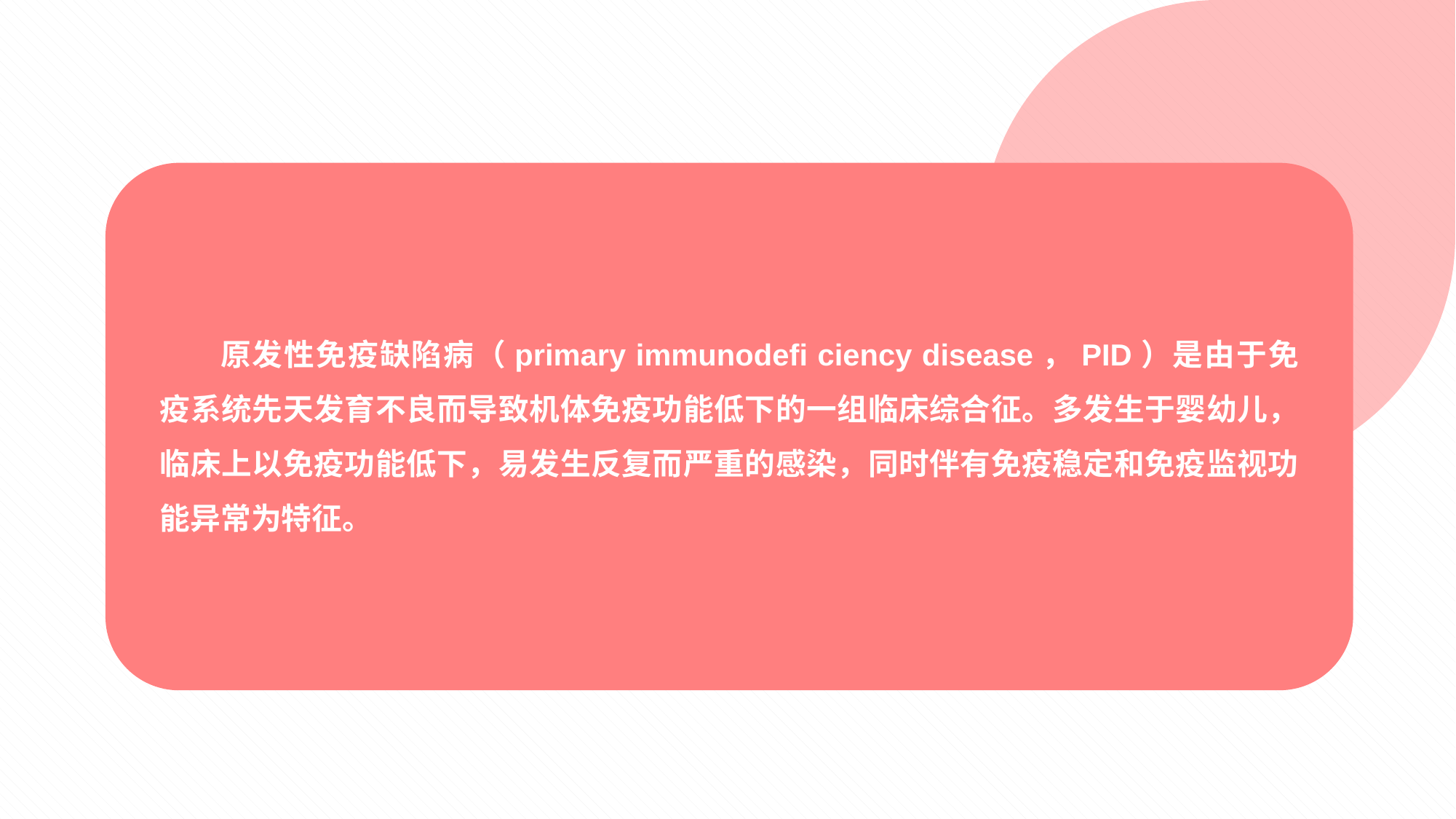

原发性免疫缺陷病（primary immunodefi ciency disease，PID）是由于免疫系统先天发育不良而导致机体免疫功能低下的一组临床综合征。多发生于婴幼儿，临床上以免疫功能低下，易发生反复而严重的感染，同时伴有免疫稳定和免疫监视功能异常为特征。